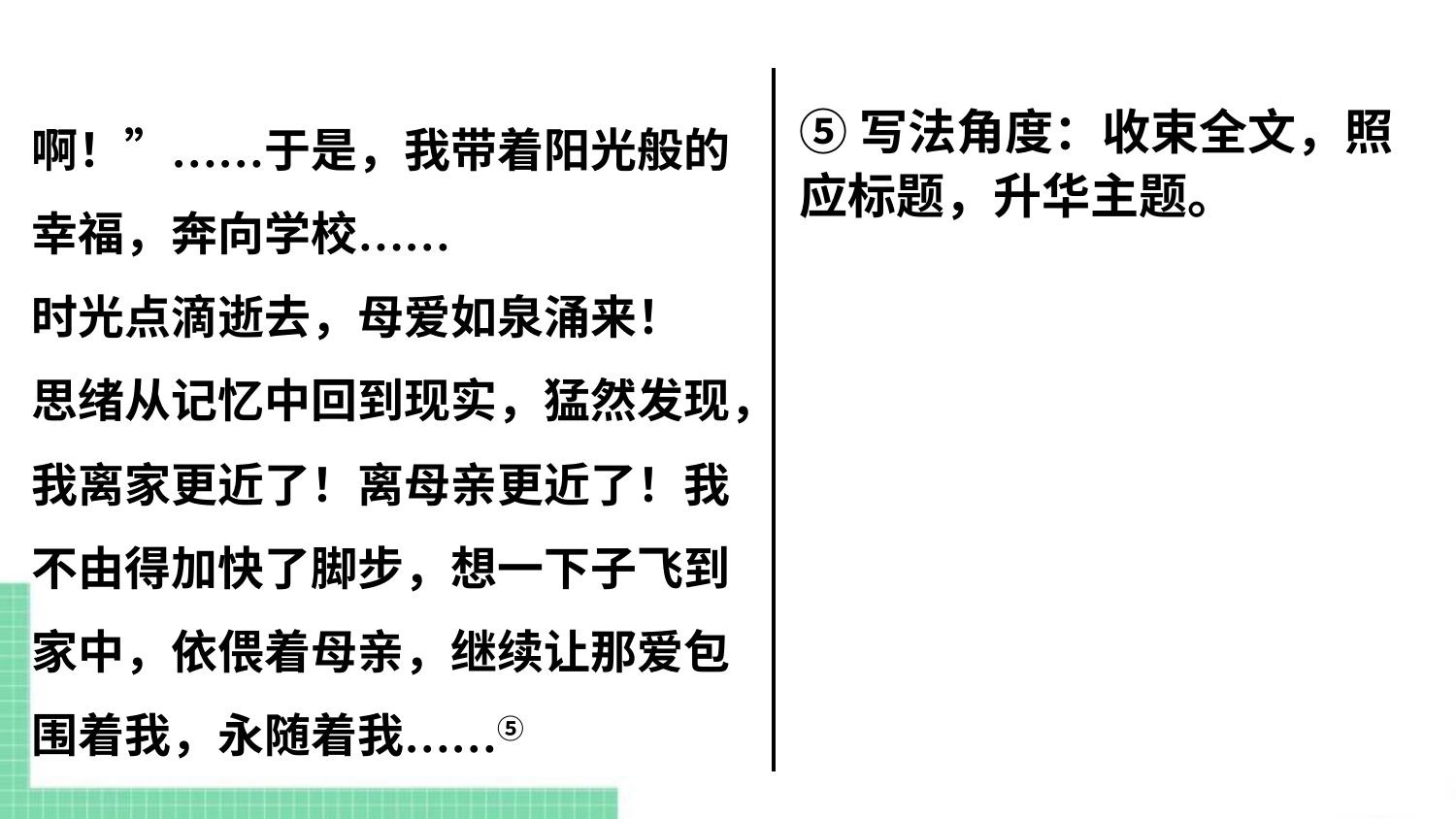

啊！”……于是，我带着阳光般的幸福，奔向学校……
时光点滴逝去，母爱如泉涌来！
思绪从记忆中回到现实，猛然发现，我离家更近了！离母亲更近了！我不由得加快了脚步，想一下子飞到家中，依偎着母亲，继续让那爱包围着我，永随着我……⑤
⑤写法角度：收束全文，照应标题，升华主题。